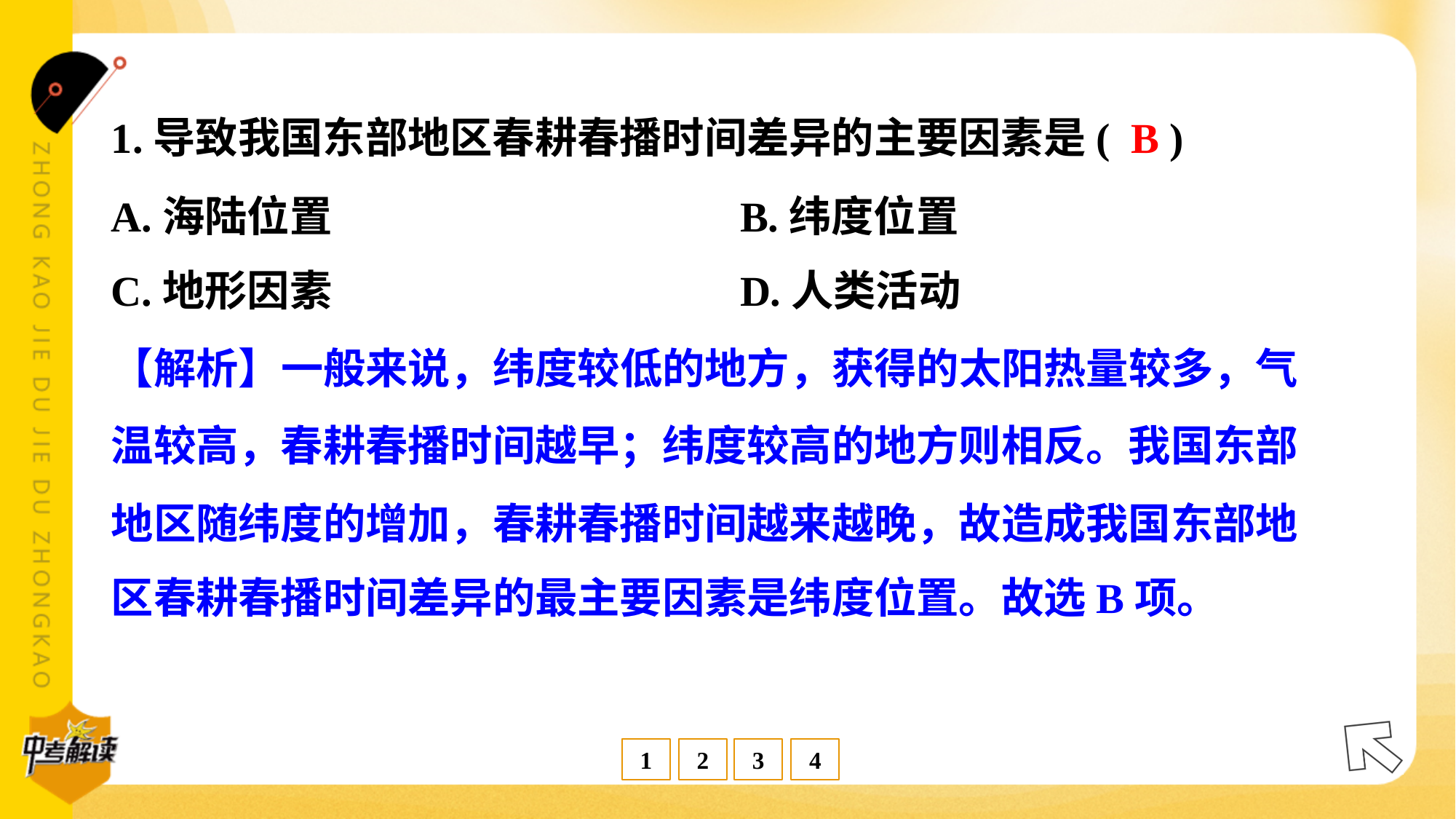

B
1.导致我国东部地区春耕春播时间差异的主要因素是(     )
A.海陆位置	B.纬度位置
C.地形因素	D.人类活动
【解析】一般来说，纬度较低的地方，获得的太阳热量较多，气
温较高，春耕春播时间越早；纬度较高的地方则相反。我国东部
地区随纬度的增加，春耕春播时间越来越晚，故造成我国东部地
区春耕春播时间差异的最主要因素是纬度位置。故选B项。